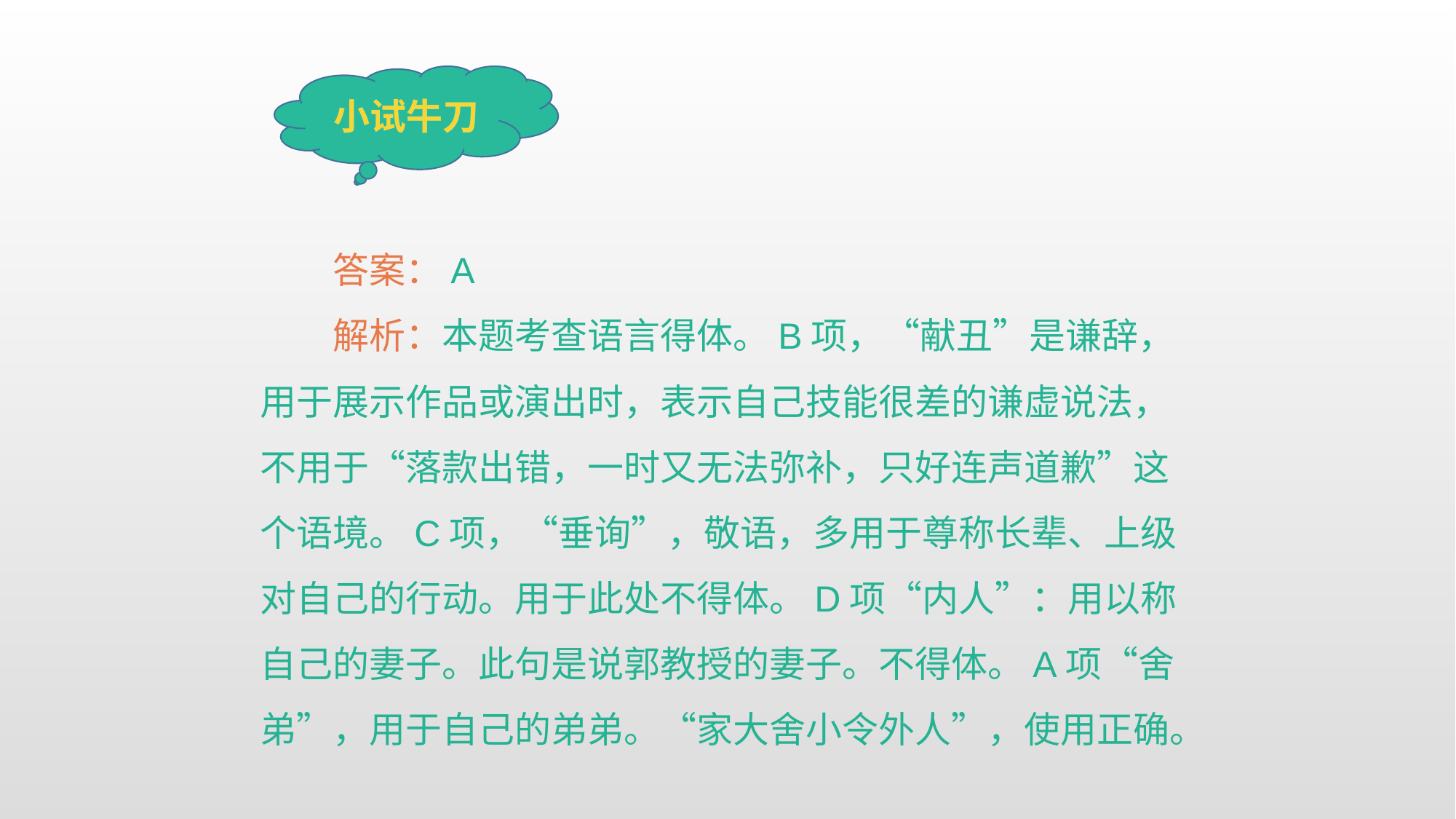

小试牛刀
答案：A
解析：本题考查语言得体。B项，“献丑”是谦辞，用于展示作品或演出时，表示自己技能很差的谦虚说法，不用于“落款出错，一时又无法弥补，只好连声道歉”这个语境。C项，“垂询”，敬语，多用于尊称长辈、上级对自己的行动。用于此处不得体。D项“内人”：用以称自己的妻子。此句是说郭教授的妻子。不得体。A项“舍弟”，用于自己的弟弟。“家大舍小令外人”，使用正确。